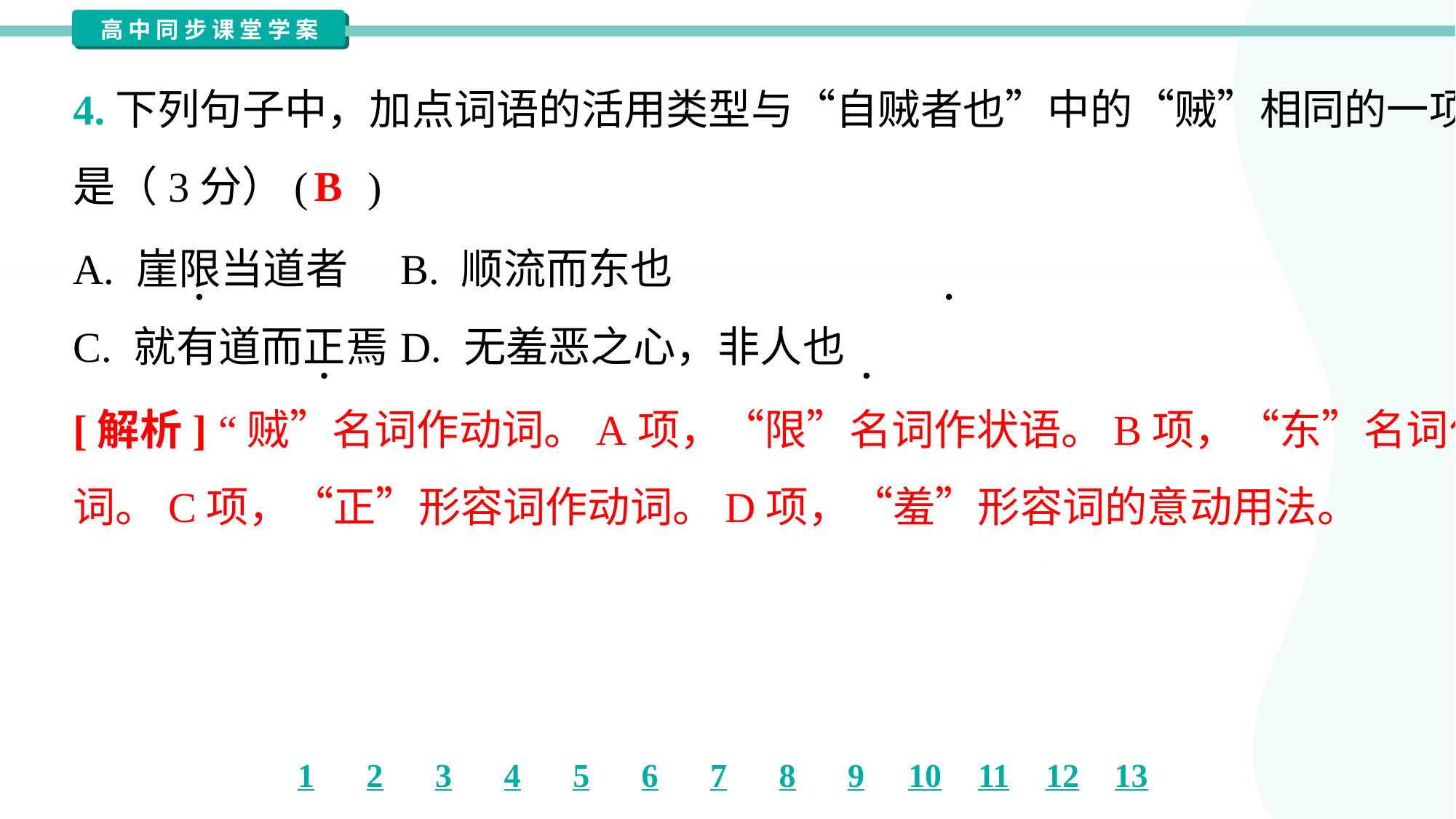

4.下列句子中，加点词语的活用类型与“自贼者也”中的“贼”相同的一项
是（3分）(     )
B
A. 崖限当道者	B. 顺流而东也
C. 就有道而正焉	D. 无羞恶之心，非人也

[解析] “贼”名词作动词。A项，“限”名词作状语。B项，“东”名词作动
词。C项，“正”形容词作动词。D项，“羞”形容词的意动用法。